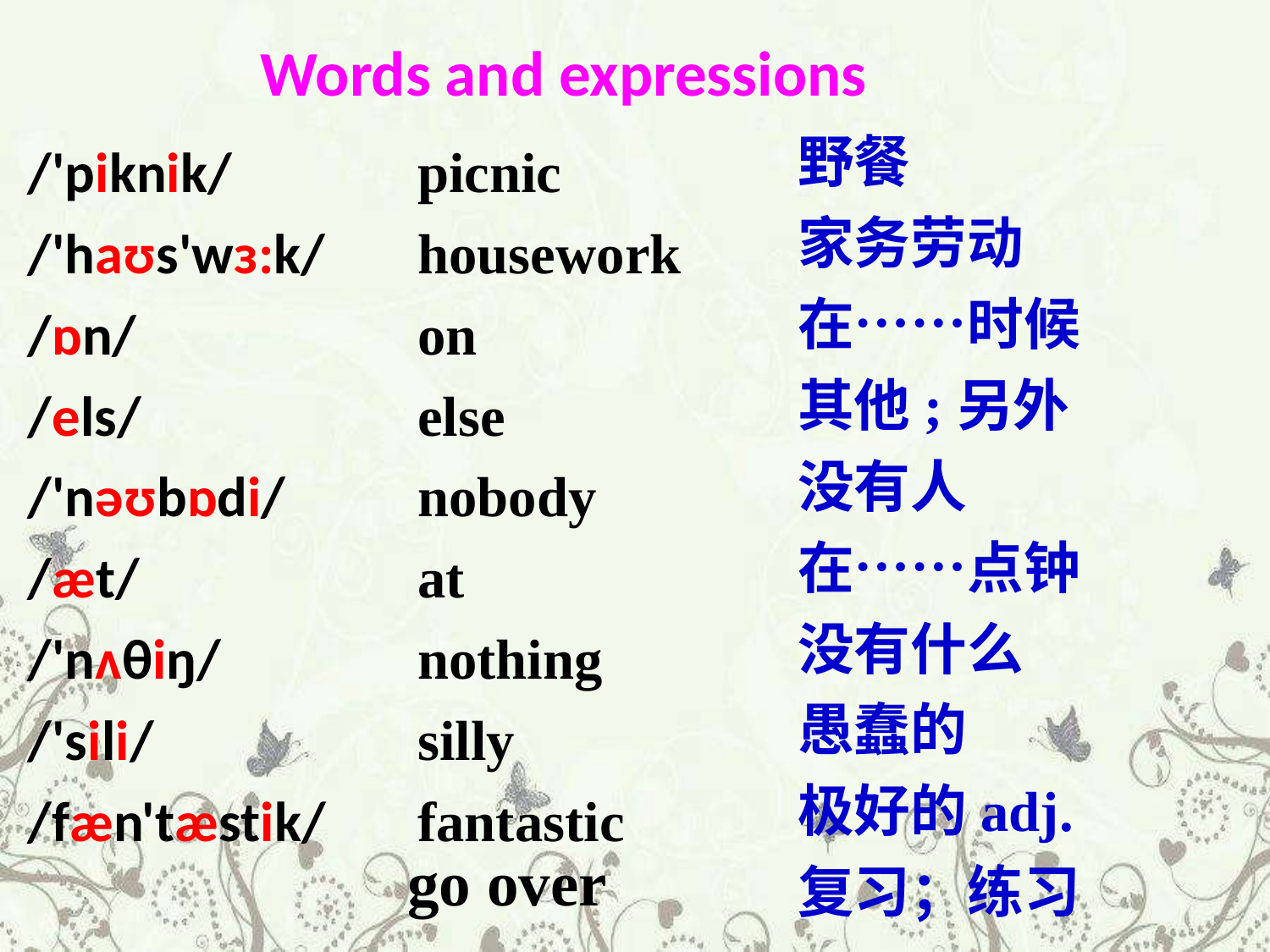

Words and expressions
野餐
家务劳动
在……时候
其他;另外
没有人
在……点钟
没有什么
愚蠢的
极好的adj.
复习；练习
/'piknik/
/'haʊs'wɜ:k/
/ɒn/
/els/
/'nəʊbɒdi/
/æt/
/'nʌθiŋ/
/'sili/
/fæn'tæstik/
picnic
housework
on
else
nobody
at
nothing
silly
fantastic
go over